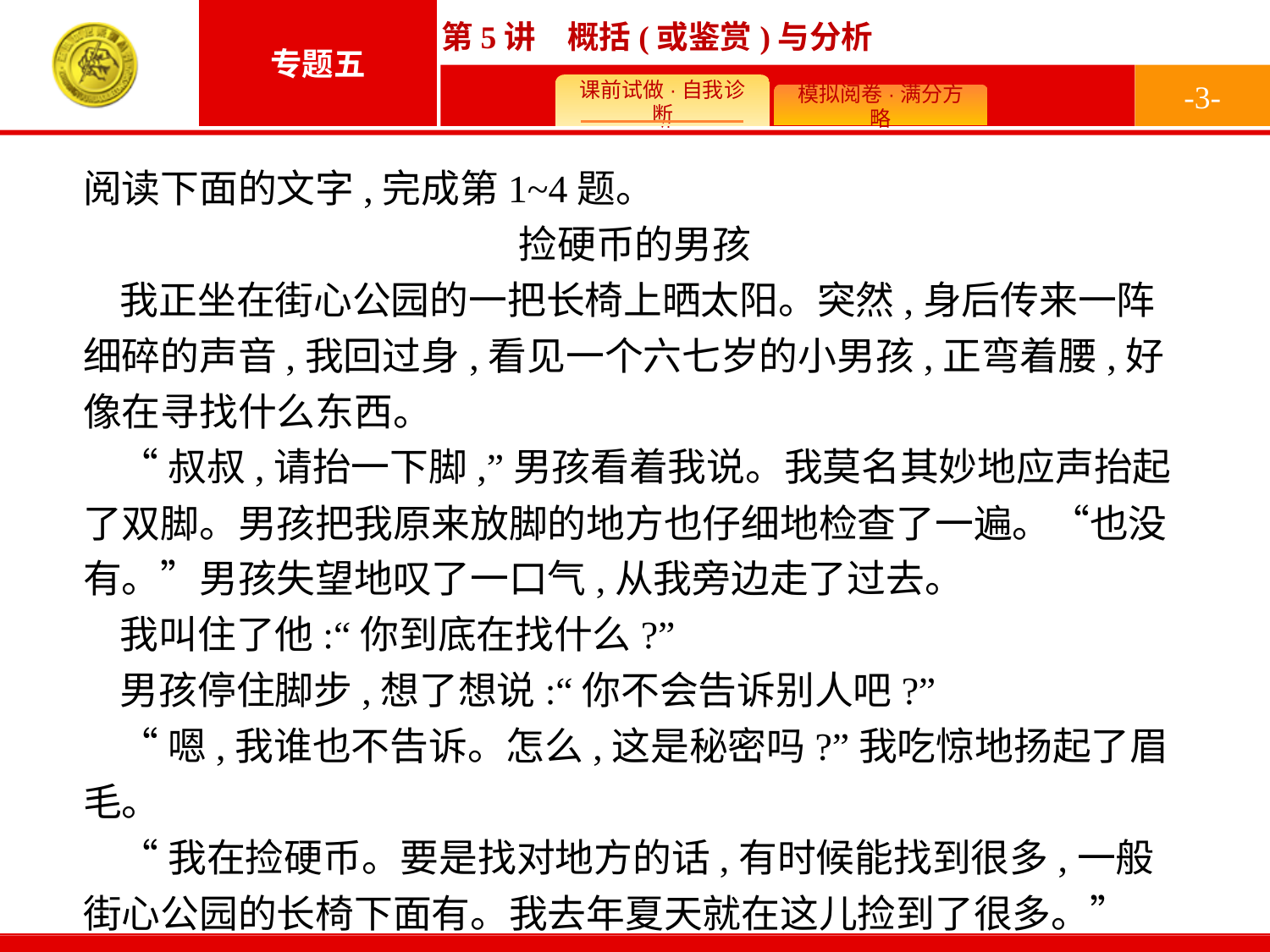

-3-
阅读下面的文字,完成第1~4题。
捡硬币的男孩
我正坐在街心公园的一把长椅上晒太阳。突然,身后传来一阵细碎的声音,我回过身,看见一个六七岁的小男孩,正弯着腰,好像在寻找什么东西。
“叔叔,请抬一下脚,”男孩看着我说。我莫名其妙地应声抬起了双脚。男孩把我原来放脚的地方也仔细地检查了一遍。“也没有。”男孩失望地叹了一口气,从我旁边走了过去。
我叫住了他:“你到底在找什么?”
男孩停住脚步,想了想说:“你不会告诉别人吧?”
“嗯,我谁也不告诉。怎么,这是秘密吗?”我吃惊地扬起了眉毛。
“我在捡硬币。要是找对地方的话,有时候能找到很多,一般街心公园的长椅下面有。我去年夏天就在这儿捡到了很多。”